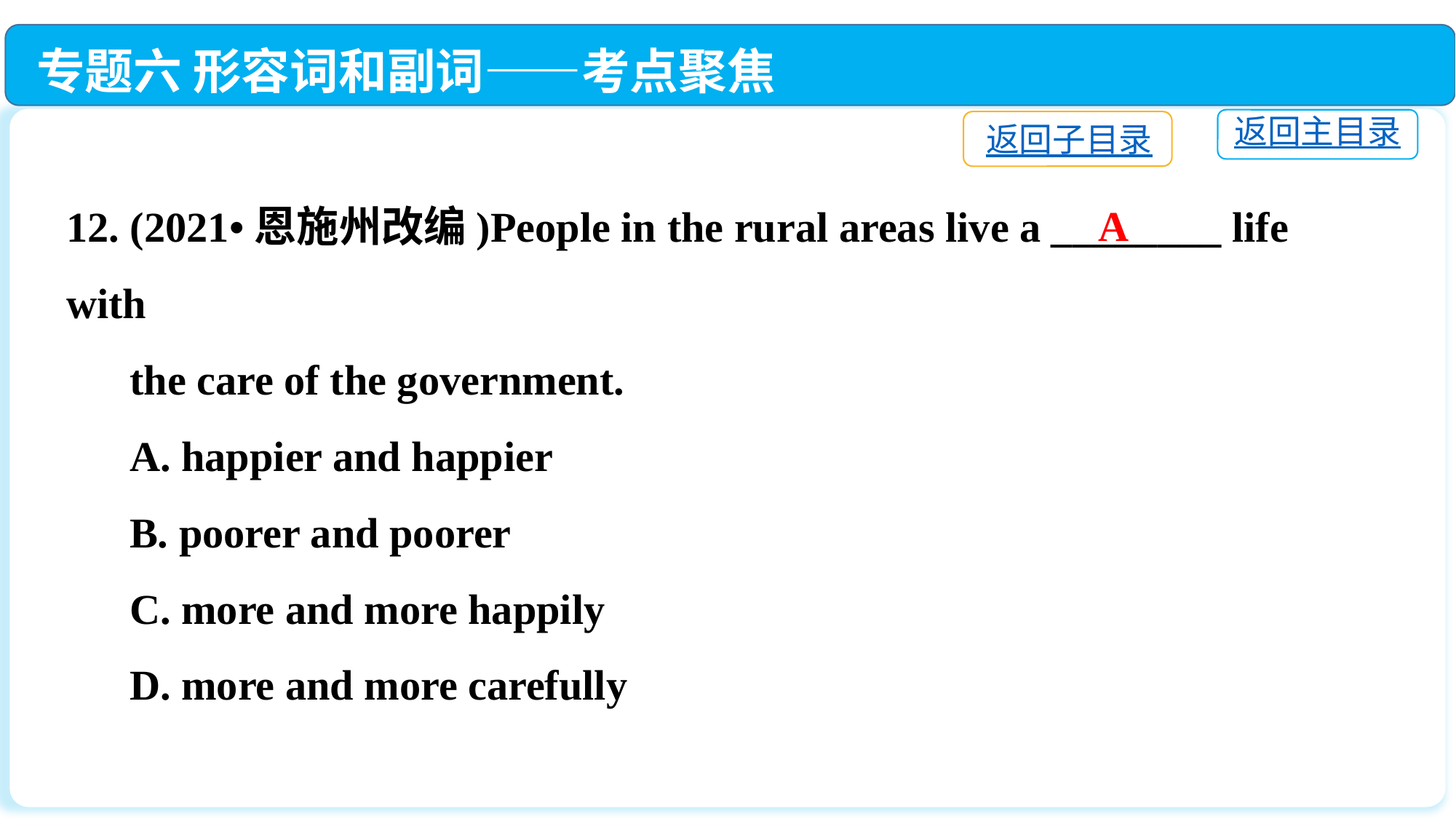

专题六 形容词和副词——考点聚焦

返回主目录

返回子目录
12. (2021•恩施州改编)People in the rural areas live a ________ life with
      the care of the government.
      A. happier and happier
      B. poorer and poorer
      C. more and more happily
      D. more and more carefully

A